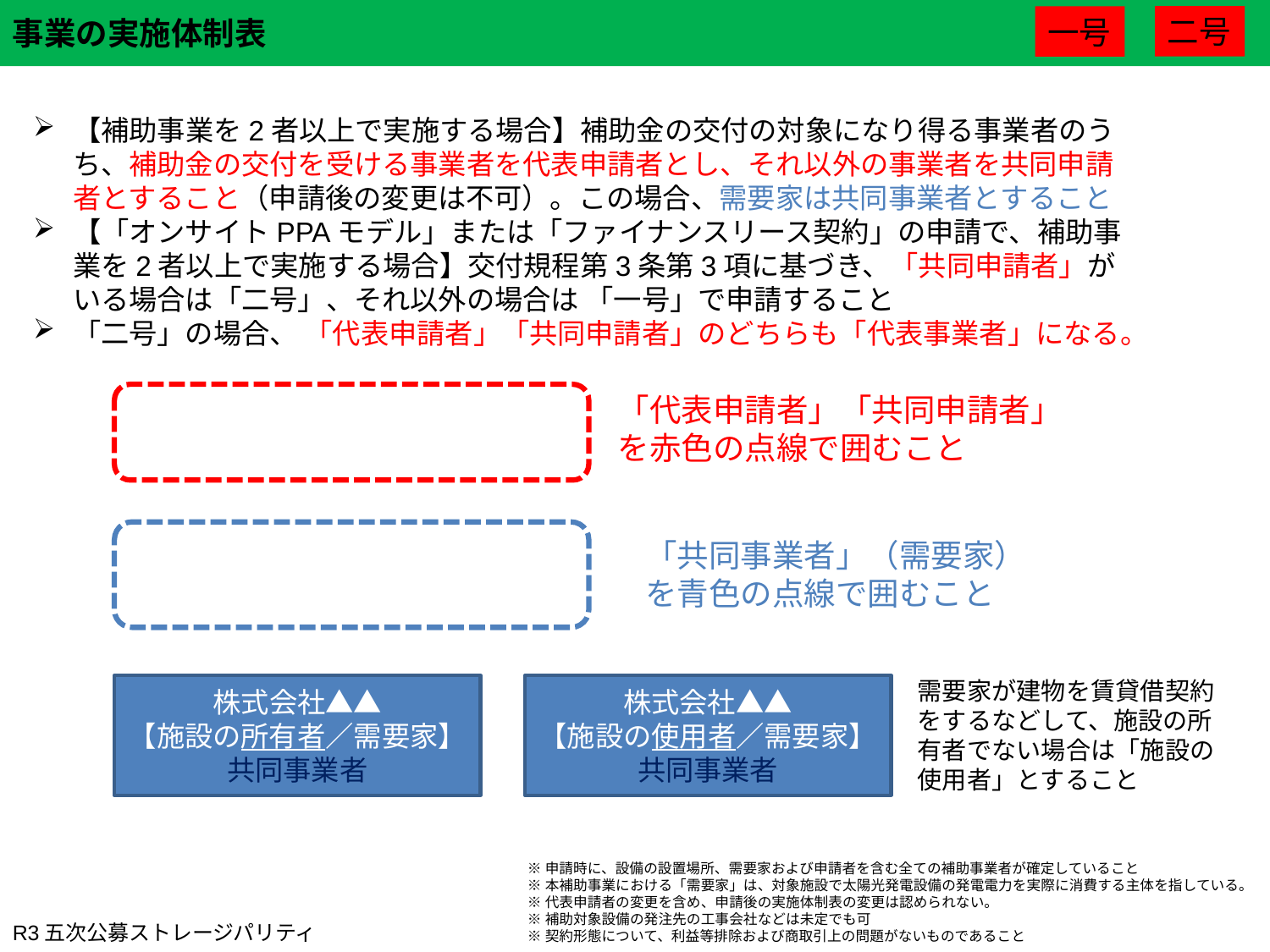

二号
一号
【補助事業を2者以上で実施する場合】補助金の交付の対象になり得る事業者のうち、補助金の交付を受ける事業者を代表申請者とし、それ以外の事業者を共同申請者とすること（申請後の変更は不可）。この場合、需要家は共同事業者とすること
【「オンサイトPPAモデル」または「ファイナンスリース契約」の申請で、補助事業を2者以上で実施する場合】交付規程第3条第3項に基づき、「共同申請者」がいる場合は「二号」、それ以外の場合は 「一号」で申請すること
「二号」の場合、 「代表申請者」「共同申請者」のどちらも「代表事業者」になる。

「代表申請者」「共同申請者」を赤色の点線で囲むこと

「共同事業者」（需要家）を青色の点線で囲むこと
需要家が建物を賃貸借契約をするなどして、施設の所有者でない場合は「施設の使用者」とすること
株式会社▲▲
【施設の所有者／需要家】
共同事業者
株式会社▲▲
【施設の使用者／需要家】
共同事業者